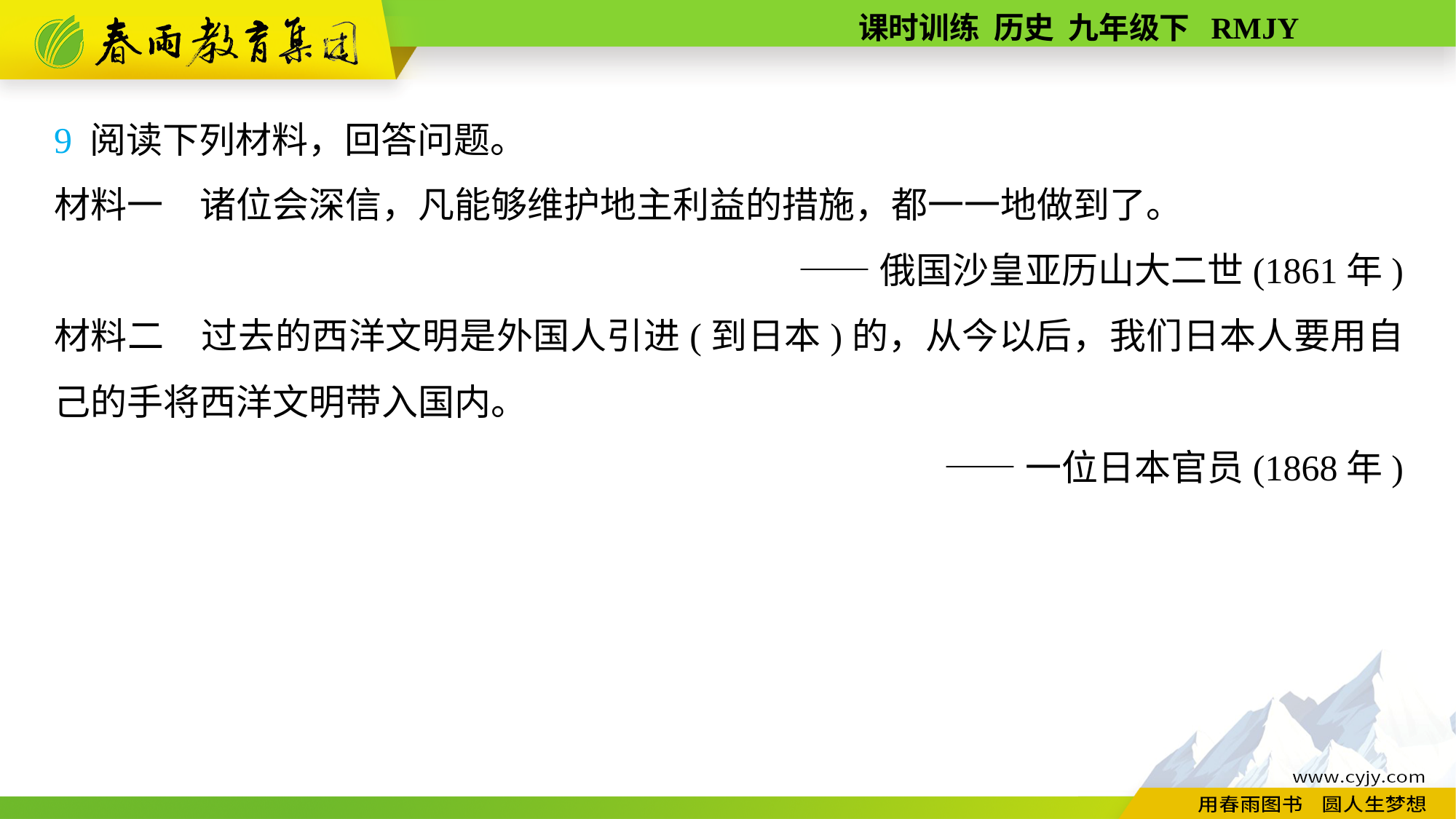

9 阅读下列材料，回答问题。
材料一　诸位会深信，凡能够维护地主利益的措施，都一一地做到了。
——俄国沙皇亚历山大二世(1861年)
材料二　过去的西洋文明是外国人引进(到日本)的，从今以后，我们日本人要用自己的手将西洋文明带入国内。
——一位日本官员(1868年)